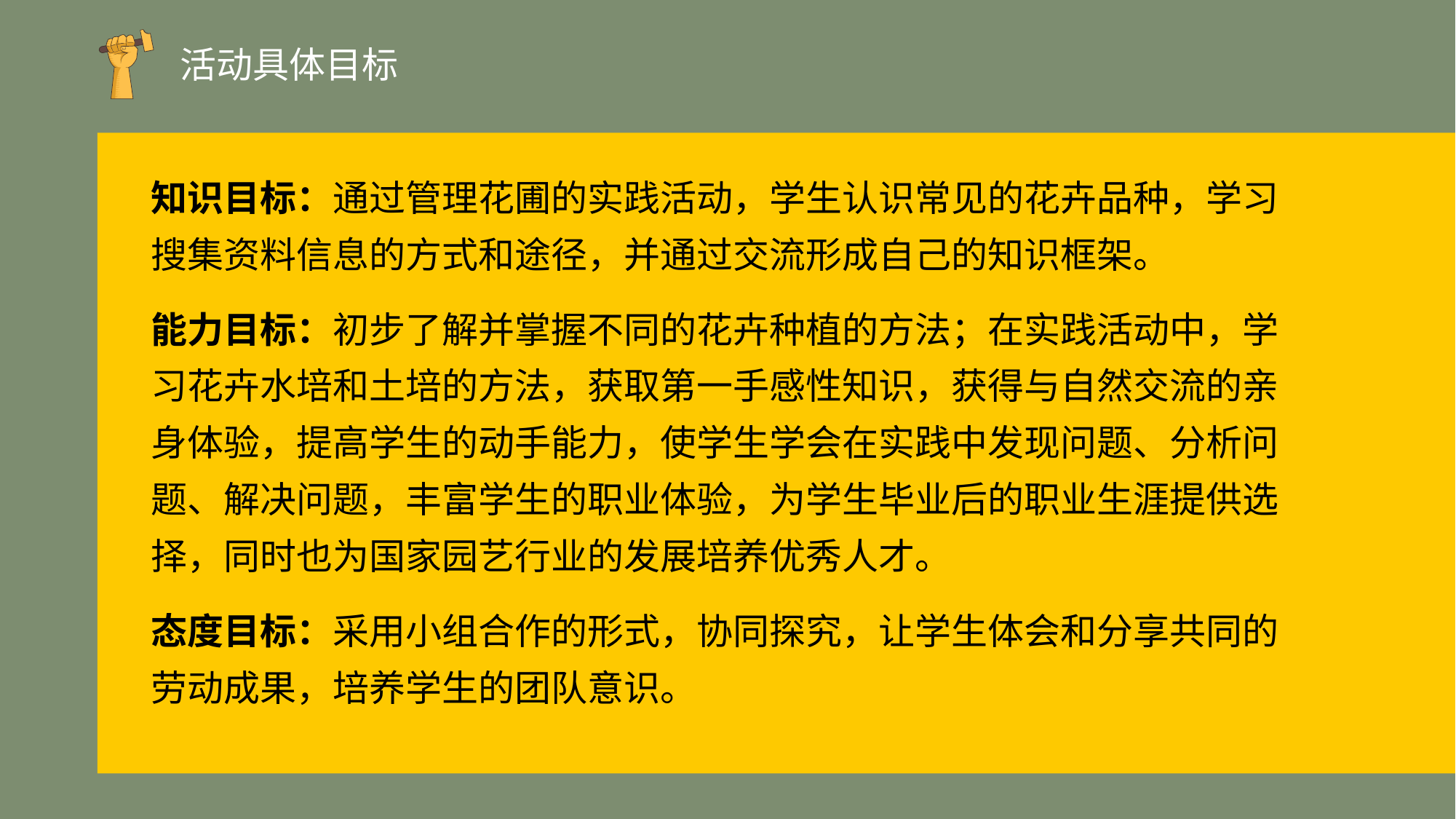

活动具体目标

知识目标：通过管理花圃的实践活动，学生认识常见的花卉品种，学习搜集资料信息的方式和途径，并通过交流形成自己的知识框架。
能力目标：初步了解并掌握不同的花卉种植的方法；在实践活动中，学习花卉水培和土培的方法，获取第一手感性知识，获得与自然交流的亲身体验，提高学生的动手能力，使学生学会在实践中发现问题、分析问题、解决问题，丰富学生的职业体验，为学生毕业后的职业生涯提供选择，同时也为国家园艺行业的发展培养优秀人才。
态度目标：采用小组合作的形式，协同探究，让学生体会和分享共同的劳动成果，培养学生的团队意识。